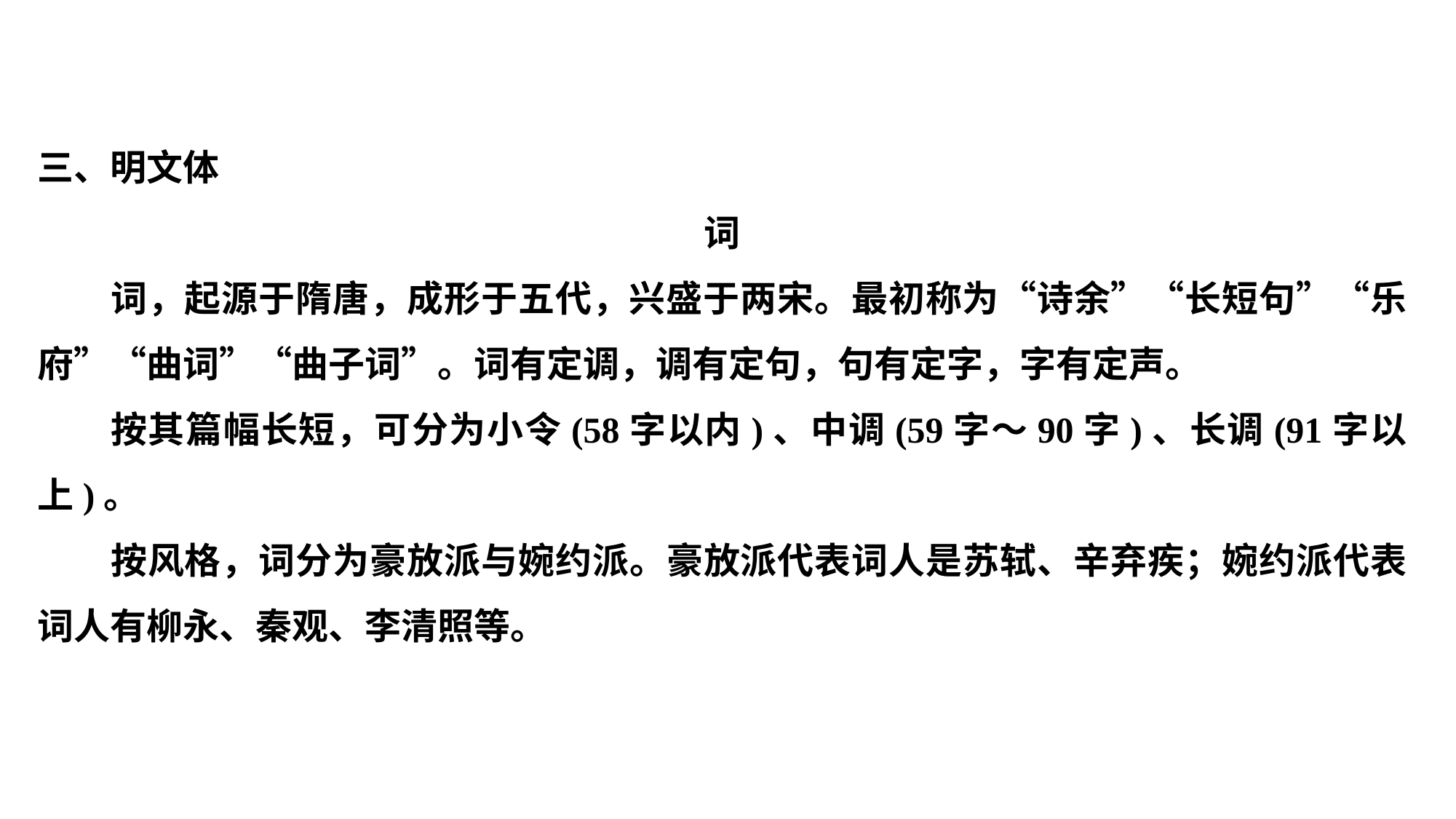

三、明文体
词
词，起源于隋唐，成形于五代，兴盛于两宋。最初称为“诗余”“长短句”“乐府”“曲词”“曲子词”。词有定调，调有定句，句有定字，字有定声。
按其篇幅长短，可分为小令(58字以内)、中调(59字～90字)、长调(91字以上)。
按风格，词分为豪放派与婉约派。豪放派代表词人是苏轼、辛弃疾；婉约派代表词人有柳永、秦观、李清照等。